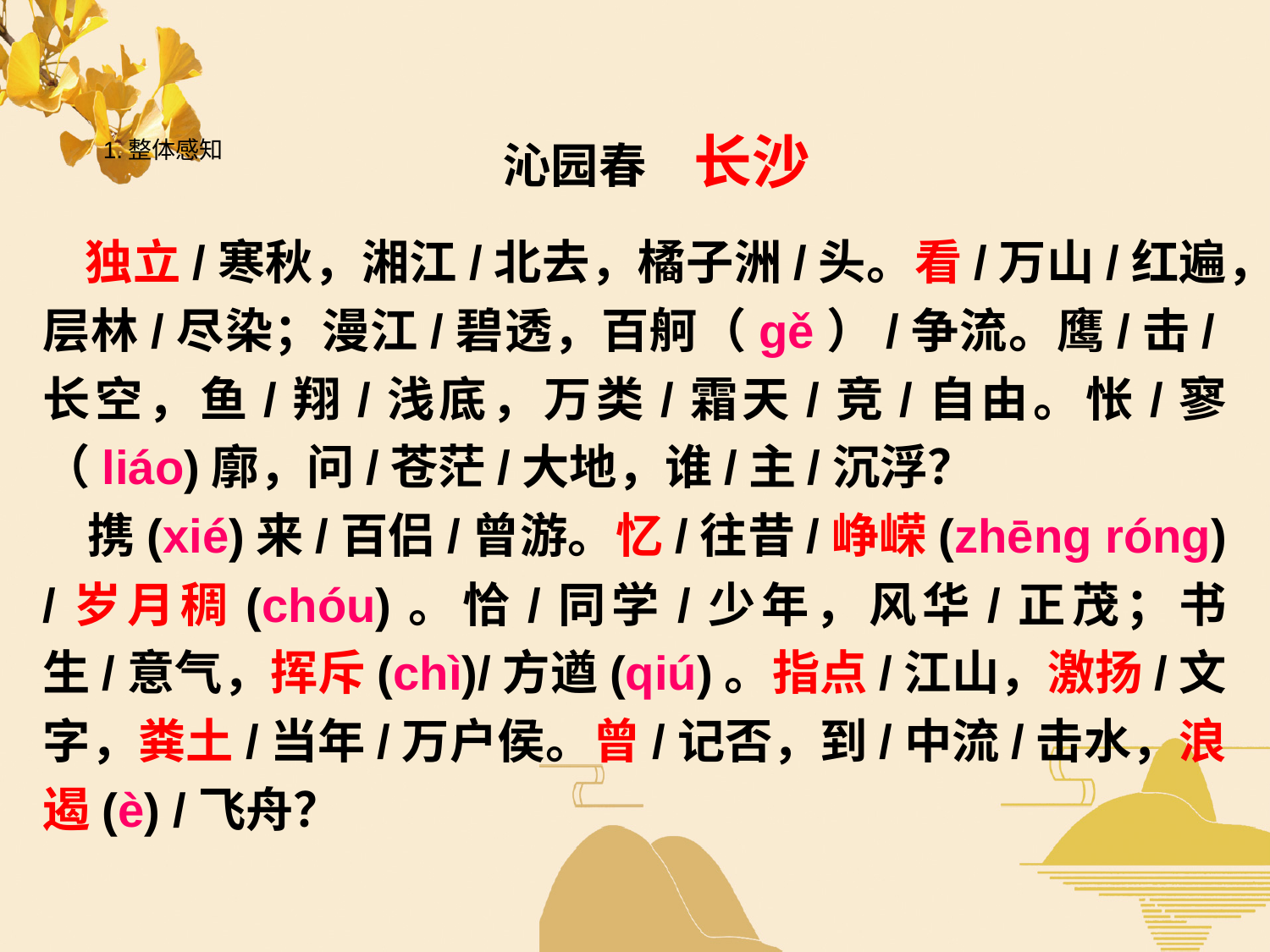

沁园春    长沙

   独立/寒秋，湘江/北去，橘子洲/头。看/万山/红遍，层林/尽染；漫江/碧透，百舸（gě）/争流。鹰/击/长空，鱼/翔/浅底，万类/霜天/竞/自由。怅/寥（liáo)廓，问/苍茫/大地，谁/主/沉浮？
   携(xié)来/百侣/曾游。忆/往昔/峥嵘(zhēng róng) /岁月稠(chóu)。恰/同学/少年，风华/正茂；书生/意气，挥斥(chì)/方遒(qiú)。指点/江山，激扬/文字，粪土/当年/万户侯。曾/记否，到/中流/击水，浪遏(è) /飞舟？

1.整体感知